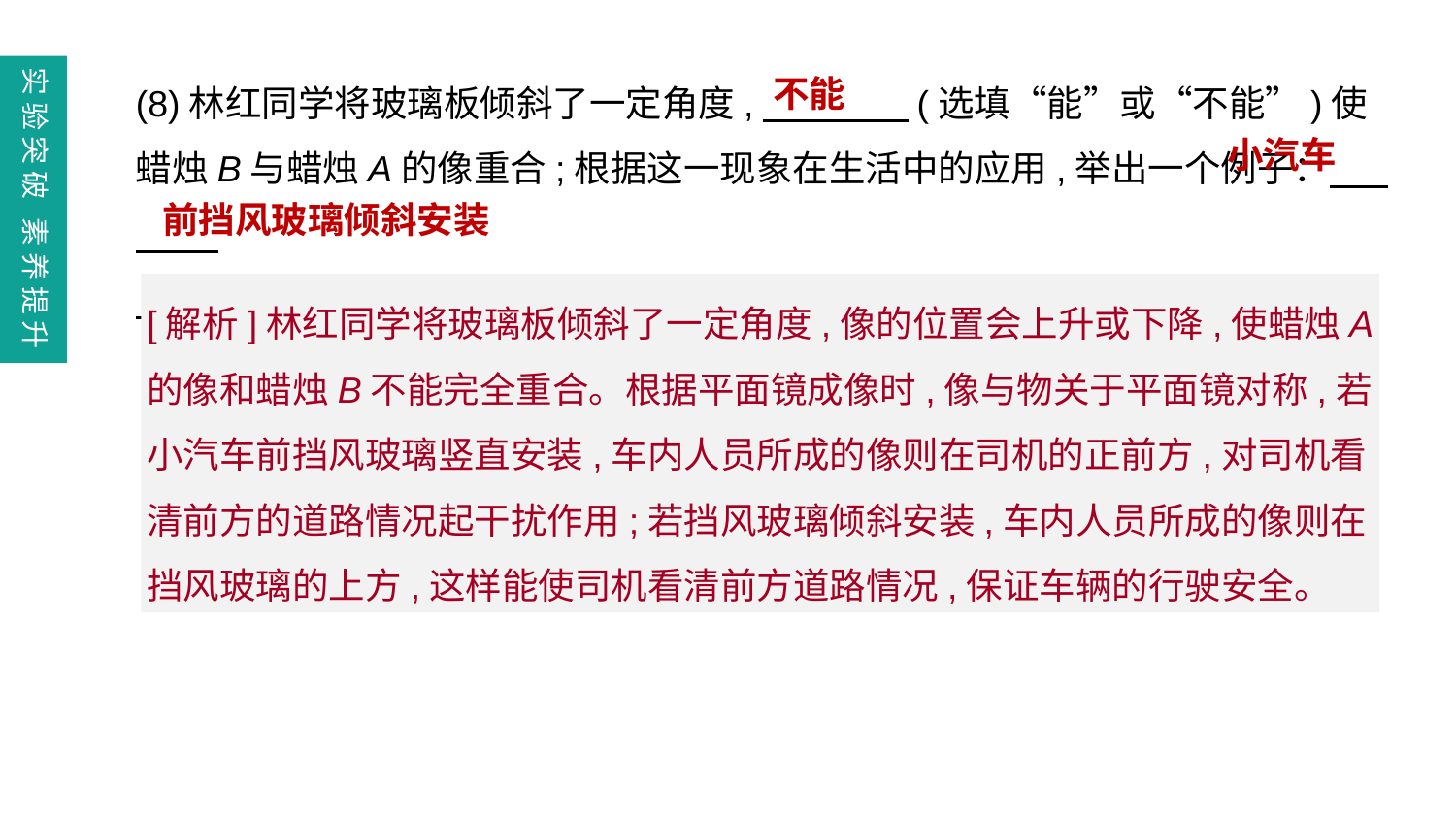

(8)林红同学将玻璃板倾斜了一定角度,　　　　(选填“能”或“不能”)使蜡烛B与蜡烛A的像重合;根据这一现象在生活中的应用,举出一个例子：
　　　　        　    　　。

实验突破 素养提升
不能
小汽车
前挡风玻璃倾斜安装
[解析]林红同学将玻璃板倾斜了一定角度,像的位置会上升或下降,使蜡烛A的像和蜡烛B不能完全重合。根据平面镜成像时,像与物关于平面镜对称,若小汽车前挡风玻璃竖直安装,车内人员所成的像则在司机的正前方,对司机看清前方的道路情况起干扰作用;若挡风玻璃倾斜安装,车内人员所成的像则在挡风玻璃的上方,这样能使司机看清前方道路情况,保证车辆的行驶安全。